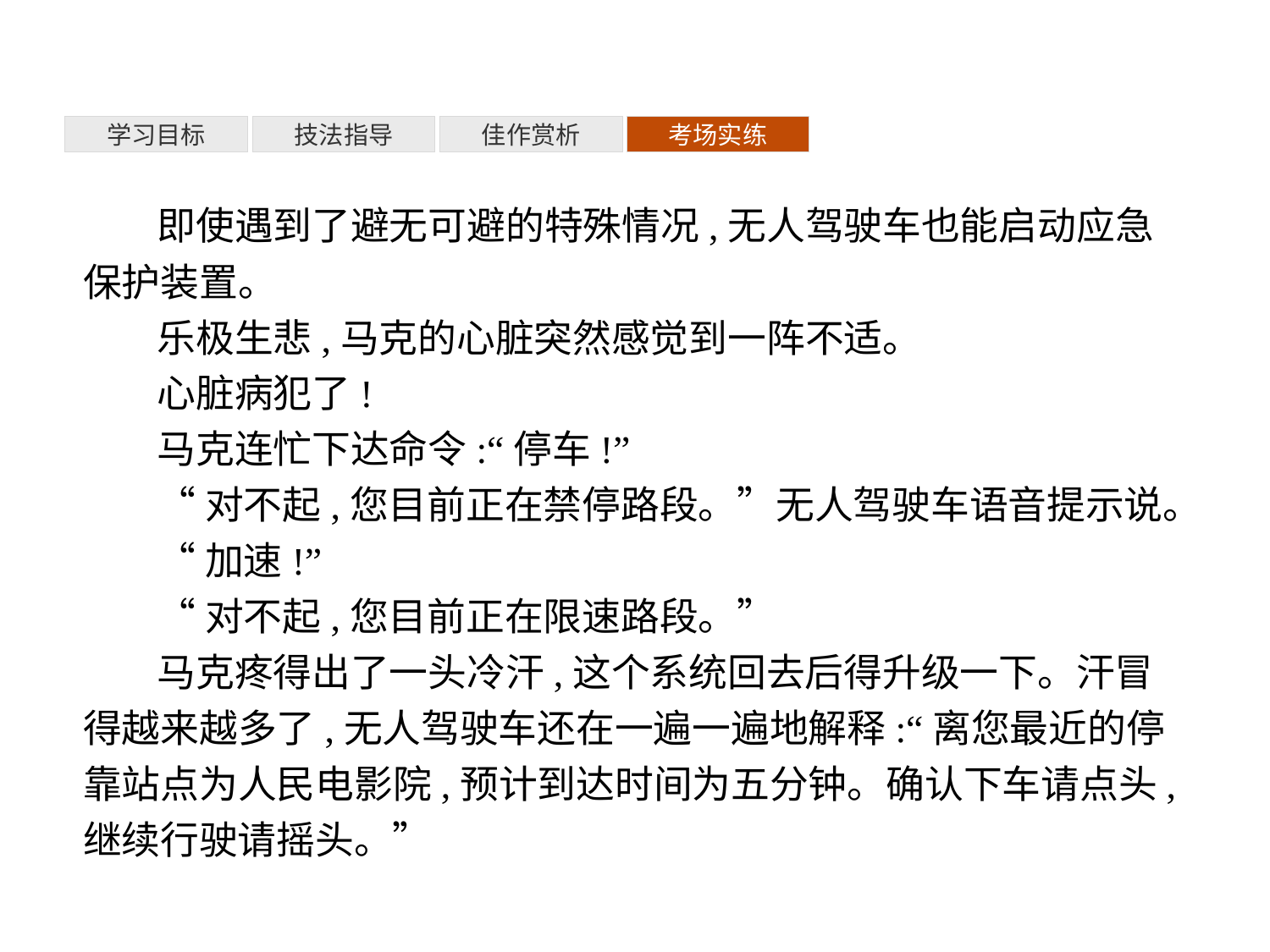

考场实练
佳作赏析
技法指导
学习目标
即使遇到了避无可避的特殊情况,无人驾驶车也能启动应急保护装置。
乐极生悲,马克的心脏突然感觉到一阵不适。
心脏病犯了!
马克连忙下达命令:“停车!”
“对不起,您目前正在禁停路段。”无人驾驶车语音提示说。
“加速!”
“对不起,您目前正在限速路段。”
马克疼得出了一头冷汗,这个系统回去后得升级一下。汗冒得越来越多了,无人驾驶车还在一遍一遍地解释:“离您最近的停靠站点为人民电影院,预计到达时间为五分钟。确认下车请点头,继续行驶请摇头。”